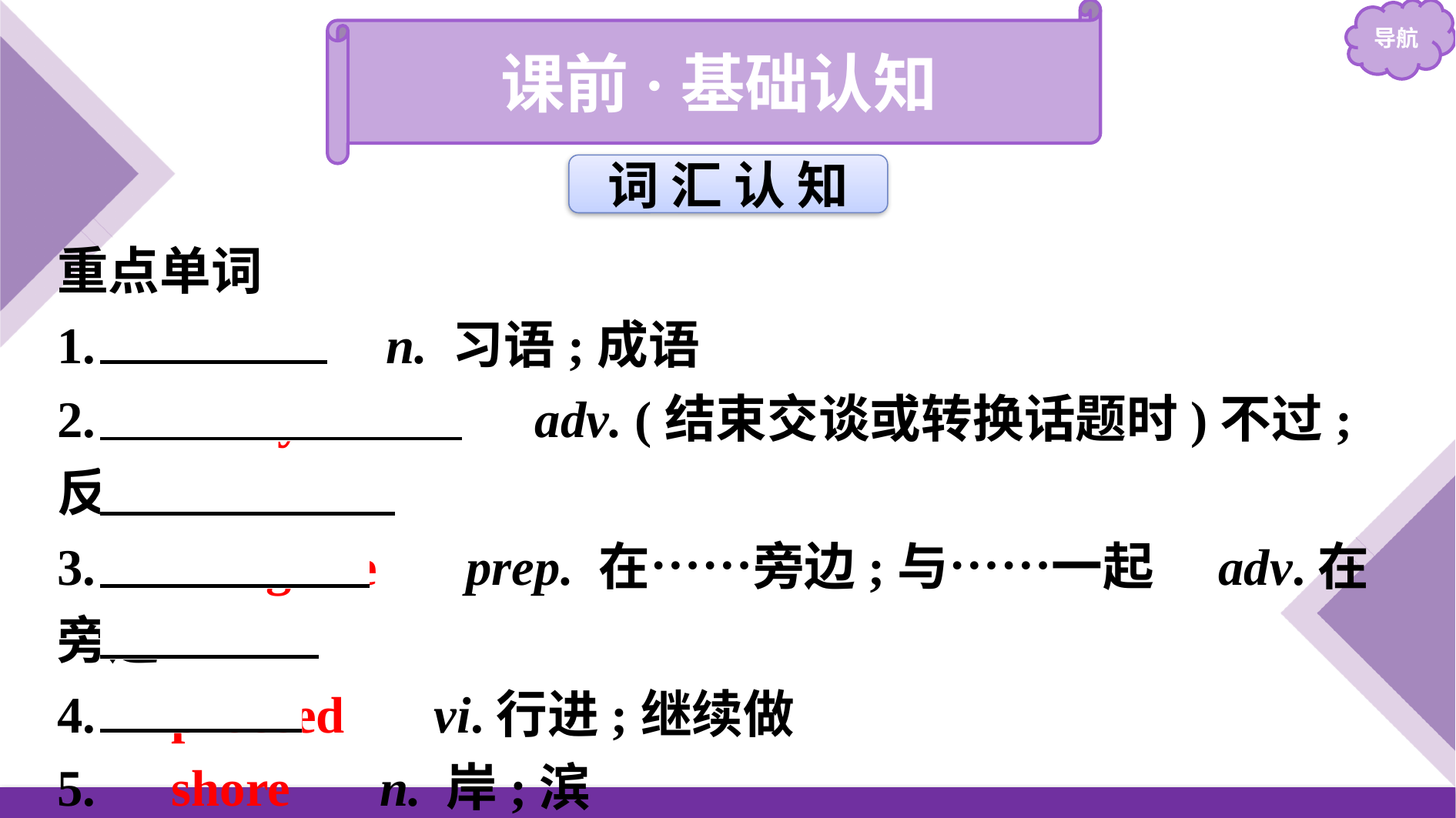

课前·基础认知
词 汇 认 知
重点单词
1.　idiom　 n. 习语;成语
2.　　anyhow　　 adv. (结束交谈或转换话题时)不过;反正
3.　alongside　 prep. 在……旁边;与……一起　adv.在旁边
4.　proceed　 vi.行进;继续做
5.　shore　 n. 岸;滨
6.　steel　 n.钢;钢铁工业